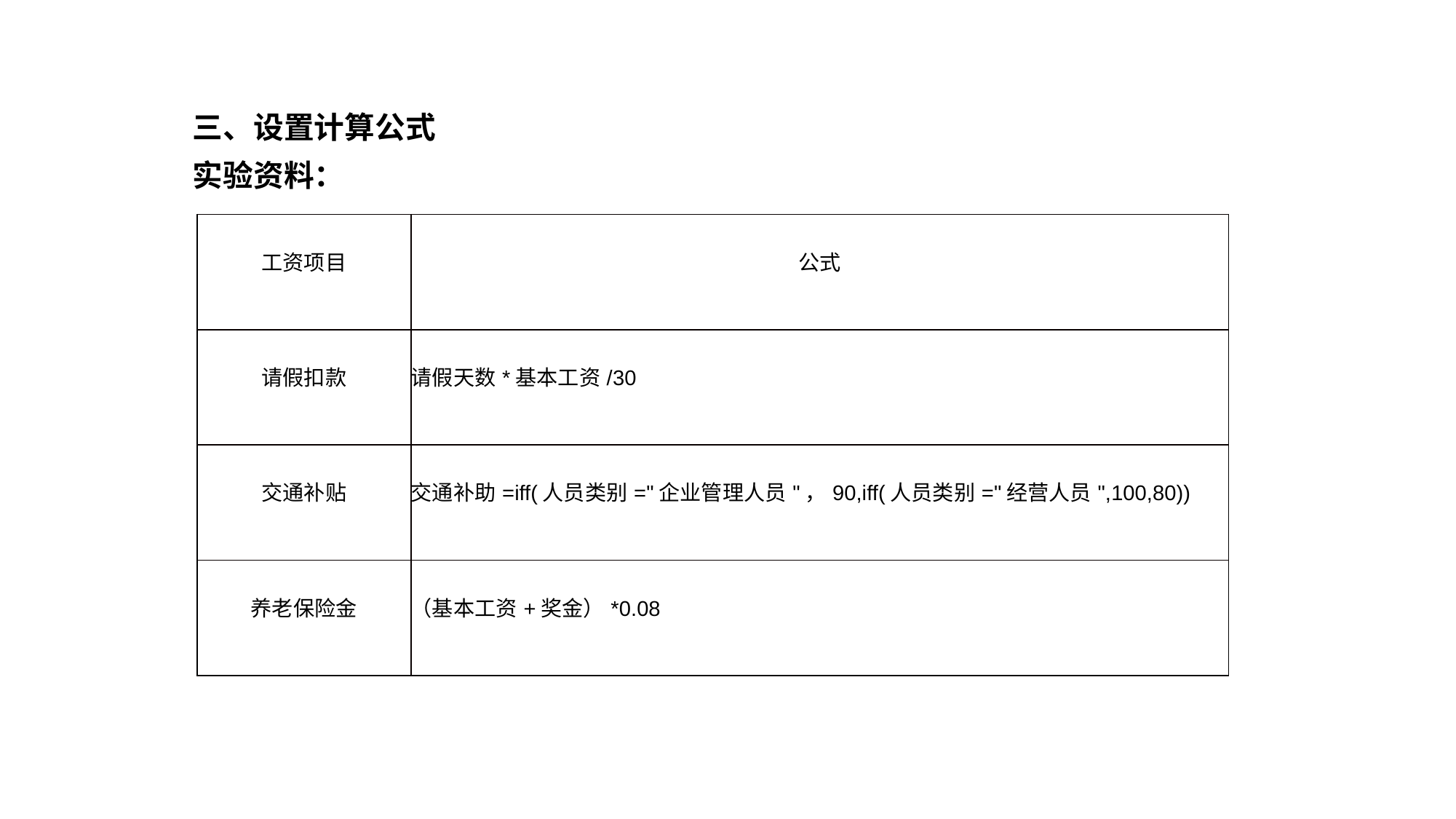

三、设置计算公式
实验资料：
| 工资项目 | 公式 |
| --- | --- |
| 请假扣款 | 请假天数\*基本工资/30 |
| 交通补贴 | 交通补助=iff(人员类别="企业管理人员"，90,iff(人员类别="经营人员",100,80)) |
| 养老保险金 | （基本工资+奖金）\*0.08 |